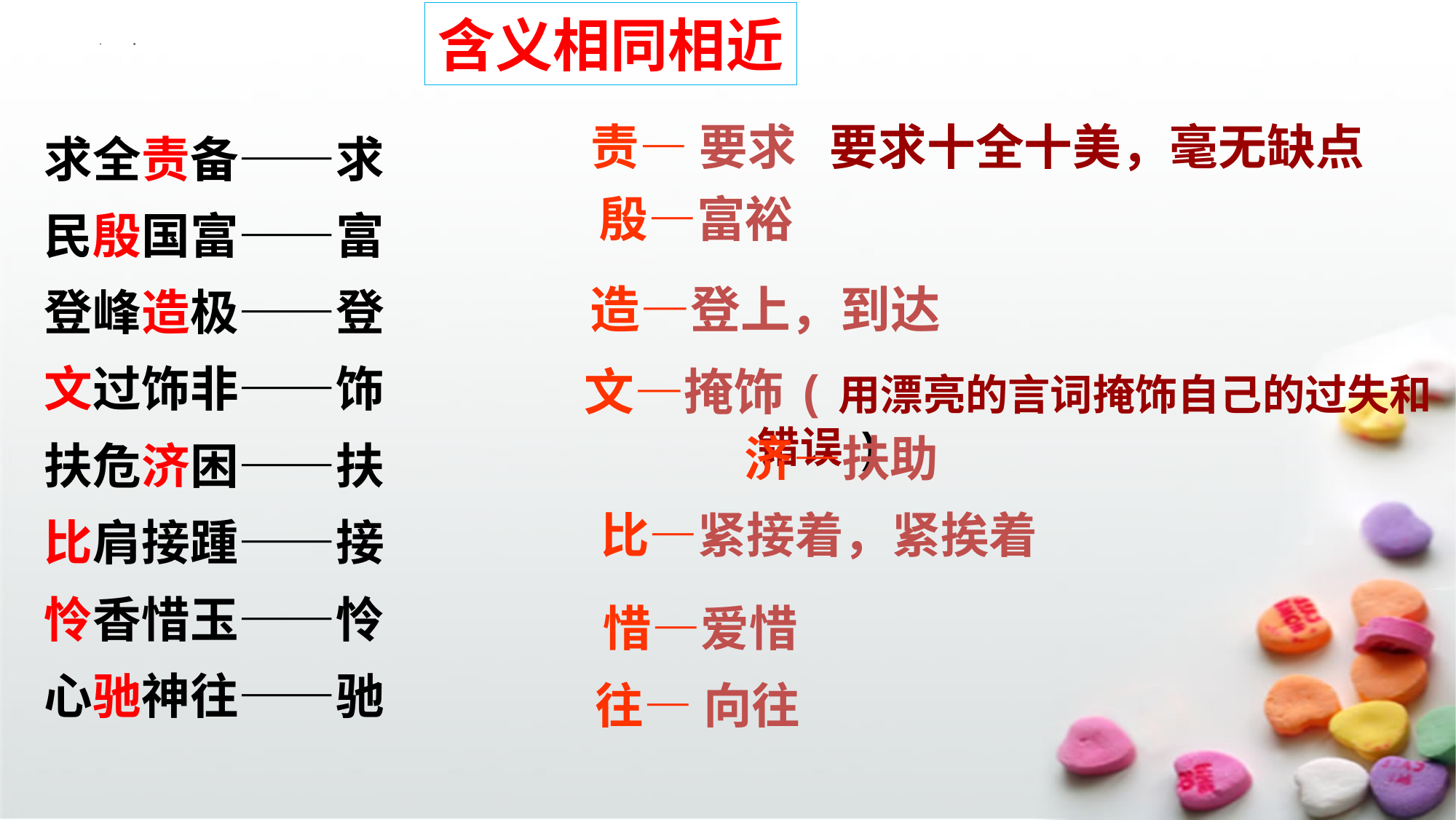

含义相同相近
责— 要求   要求十全十美，毫无缺点
求全责备——求
民殷国富——富
登峰造极——登
文过饰非——饰
扶危济困——扶
比肩接踵——接
怜香惜玉——怜
心驰神往——驰
殷—富裕
造—登上，到达
文—掩饰(用漂亮的言词掩饰自己的过失和                   错误 )
济—扶助
比—紧接着，紧挨着
惜—爱惜
往— 向往